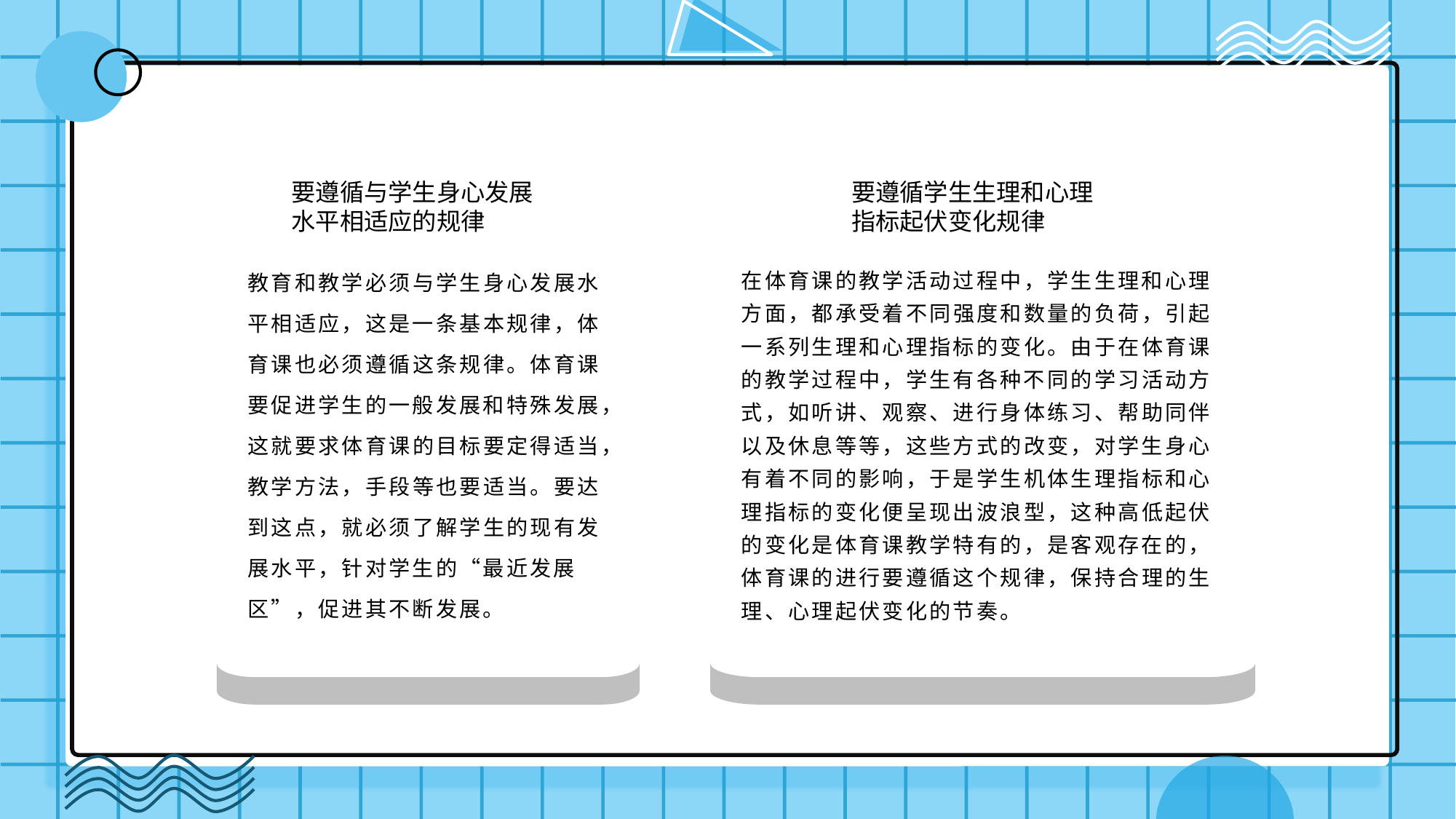

要遵循与学生身心发展水平相适应的规律
教育和教学必须与学生身心发展水平相适应，这是一条基本规律，体育课也必须遵循这条规律。体育课要促进学生的一般发展和特殊发展，这就要求体育课的目标要定得适当，教学方法，手段等也要适当。要达到这点，就必须了解学生的现有发展水平，针对学生的“最近发展区”，促进其不断发展。
要遵循学生生理和心理指标起伏变化规律
在体育课的教学活动过程中，学生生理和心理方面，都承受着不同强度和数量的负荷，引起一系列生理和心理指标的变化。由于在体育课的教学过程中，学生有各种不同的学习活动方式，如听讲、观察、进行身体练习、帮助同伴以及休息等等，这些方式的改变，对学生身心有着不同的影响，于是学生机体生理指标和心理指标的变化便呈现出波浪型，这种高低起伏的变化是体育课教学特有的，是客观存在的，体育课的进行要遵循这个规律，保持合理的生理、心理起伏变化的节奏。